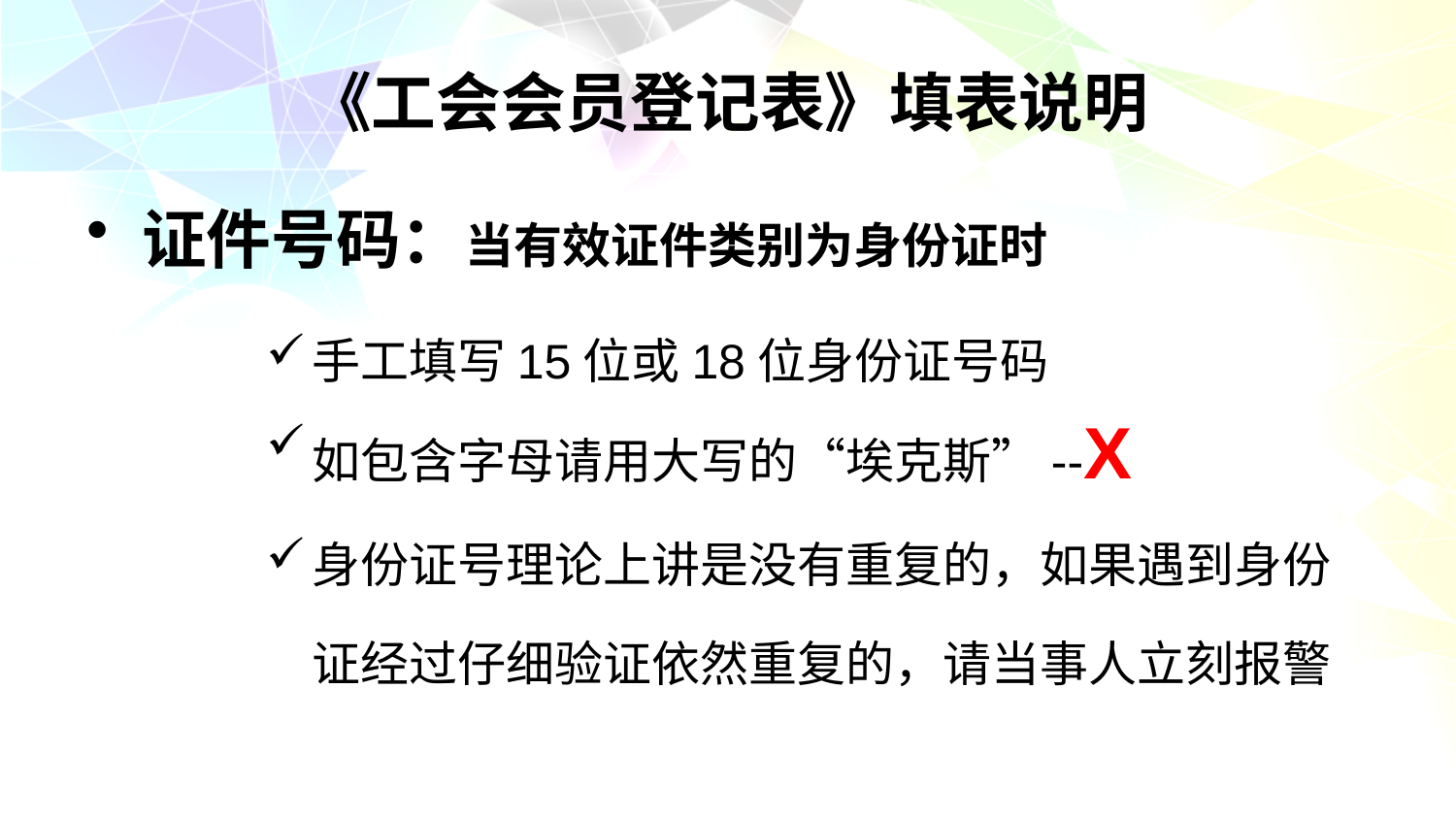

# 《工会会员登记表》填表说明
证件号码：当有效证件类别为身份证时
手工填写15位或18位身份证号码
如包含字母请用大写的“埃克斯”--X
身份证号理论上讲是没有重复的，如果遇到身份证经过仔细验证依然重复的，请当事人立刻报警